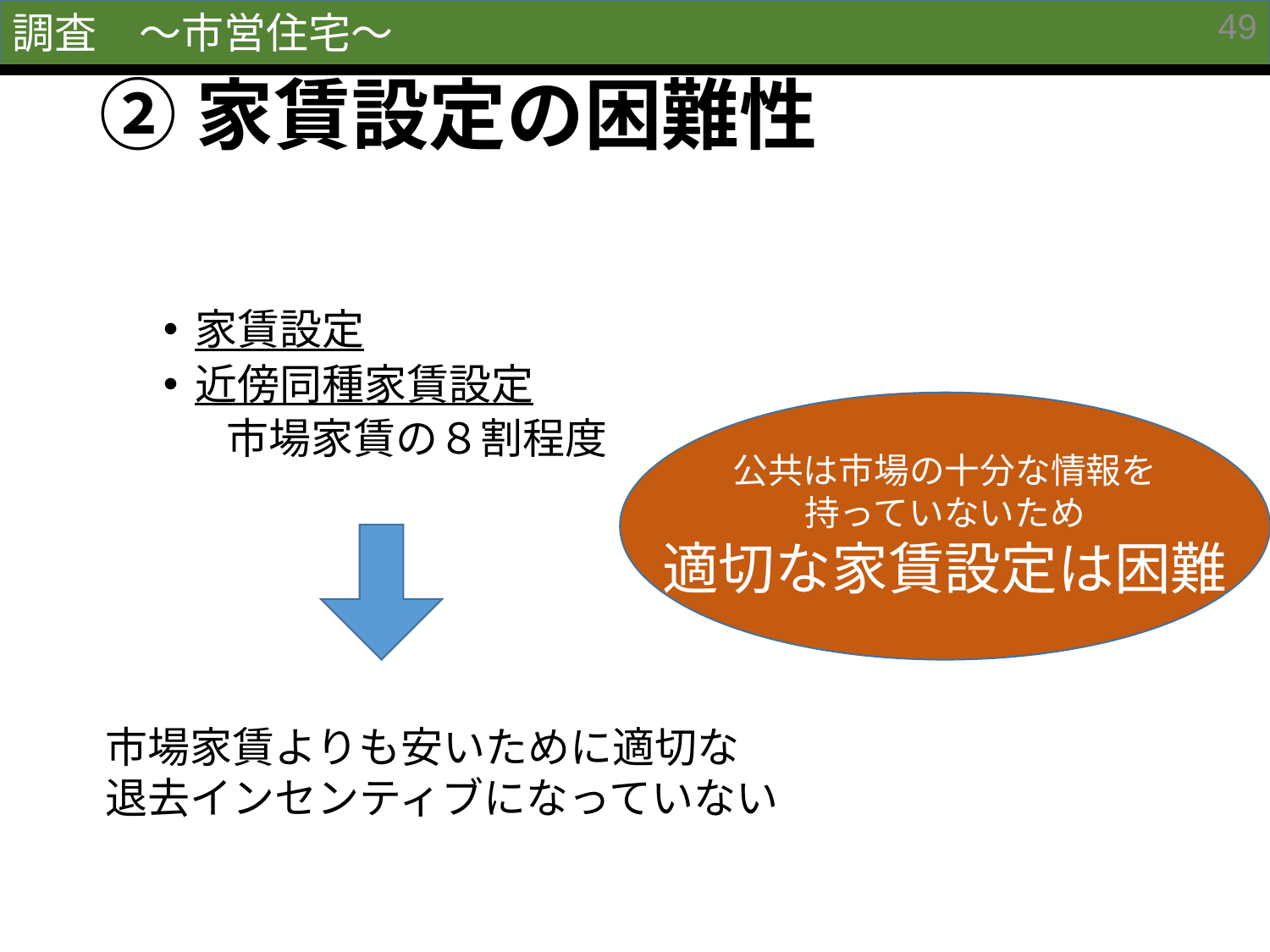

調査　〜市営住宅〜
49
# ②家賃設定の困難性
家賃設定
近傍同種家賃設定
市場家賃の８割程度

公共は市場の十分な情報を
持っていないため
適切な家賃設定は困難

市場家賃よりも安いために適切な
退去インセンティブになっていない